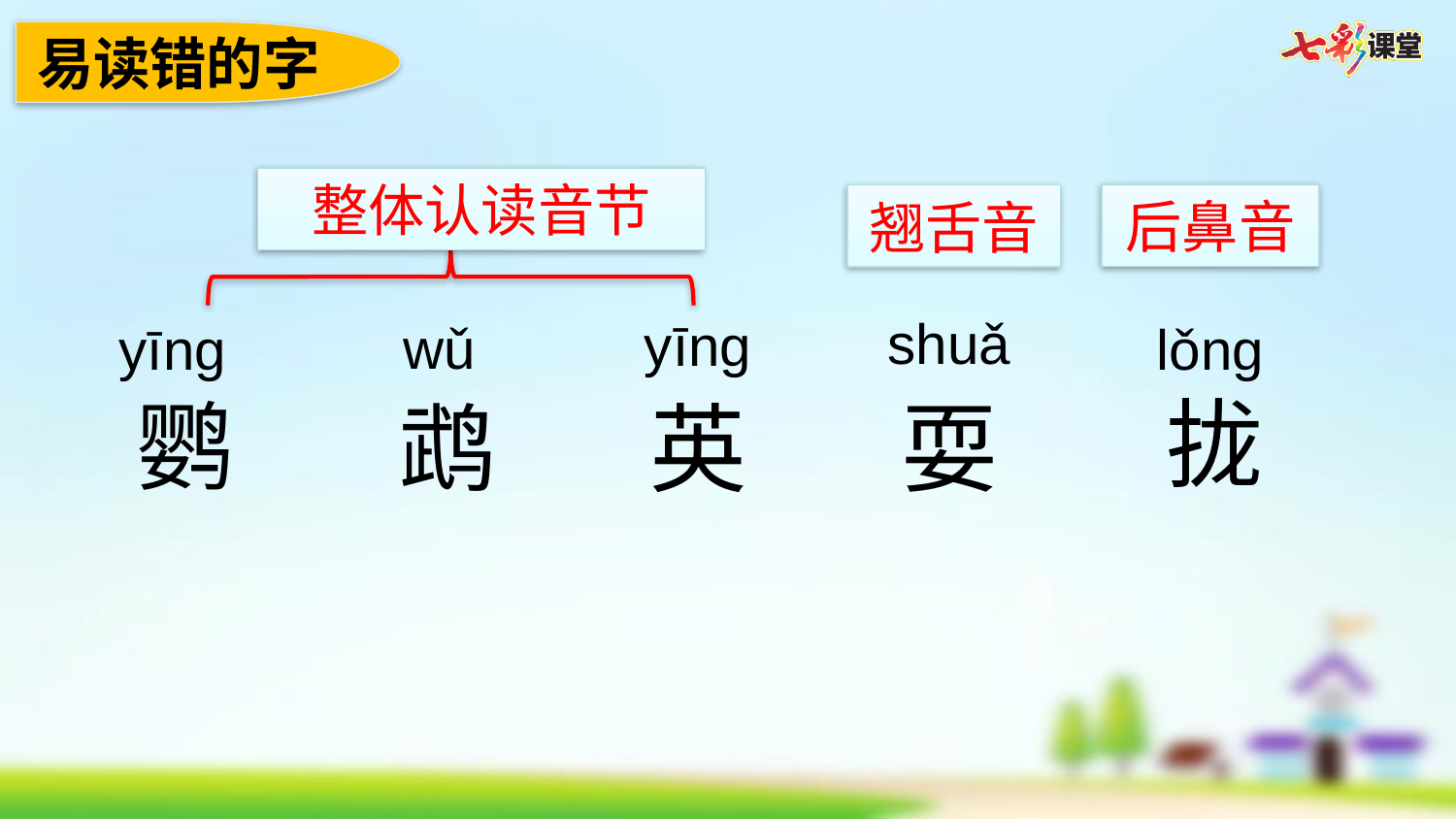

易读错的字

整体认读音节
后鼻音
翘舌音
shuǎ
yīng
wǔ
yīng
lǒng
拢
鹦
耍
鹉
英